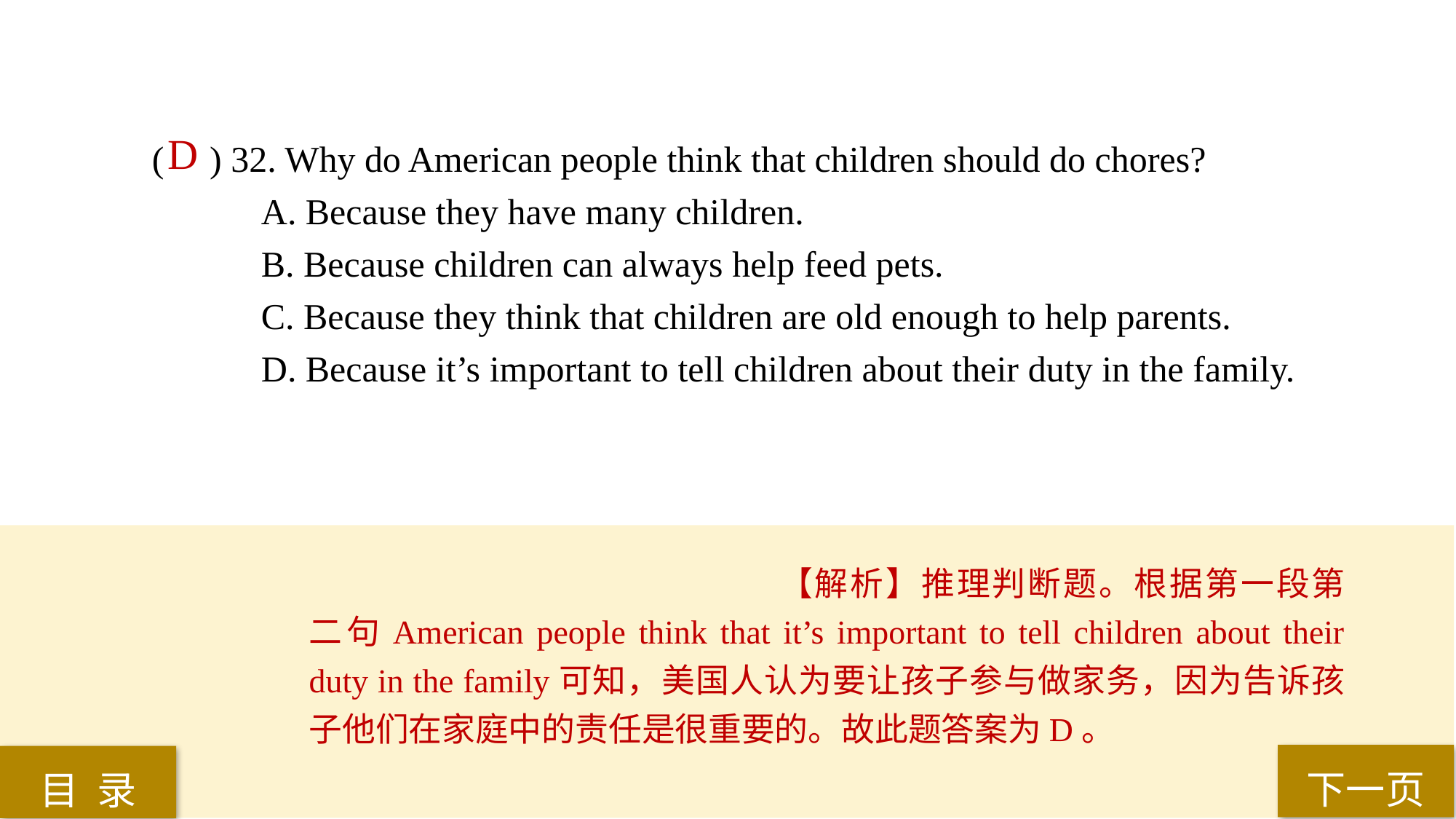

D
(     ) 32. Why do American people think that children should do chores?
A. Because they have many children.
B. Because children can always help feed pets.
C. Because they think that children are old enough to help parents.
D. Because it’s important to tell children about their duty in the family.
【解析】推理判断题。根据第一段第二句American people think that it’s important to tell children about their duty in the family可知，美国人认为要让孩子参与做家务，因为告诉孩子他们在家庭中的责任是很重要的。故此题答案为D。